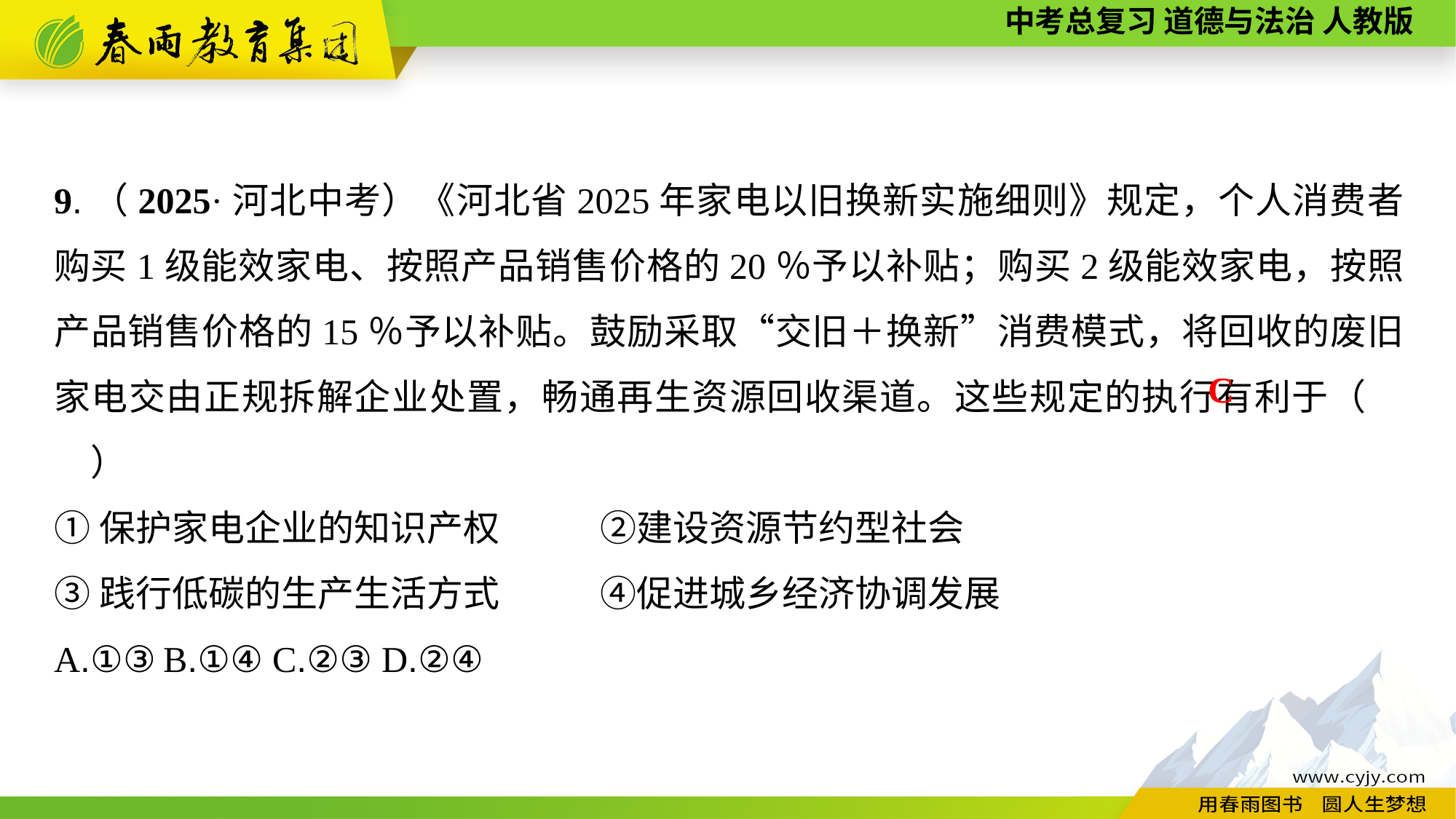

9.（2025·河北中考）《河北省2025年家电以旧换新实施细则》规定，个人消费者购买1级能效家电、按照产品销售价格的20％予以补贴；购买2级能效家电，按照产品销售价格的15％予以补贴。鼓励采取“交旧＋换新”消费模式，将回收的废旧家电交由正规拆解企业处置，畅通再生资源回收渠道。这些规定的执行有利于（　　）
①保护家电企业的知识产权	②建设资源节约型社会
③践行低碳的生产生活方式	④促进城乡经济协调发展
A.①③	B.①④	C.②③	D.②④
C